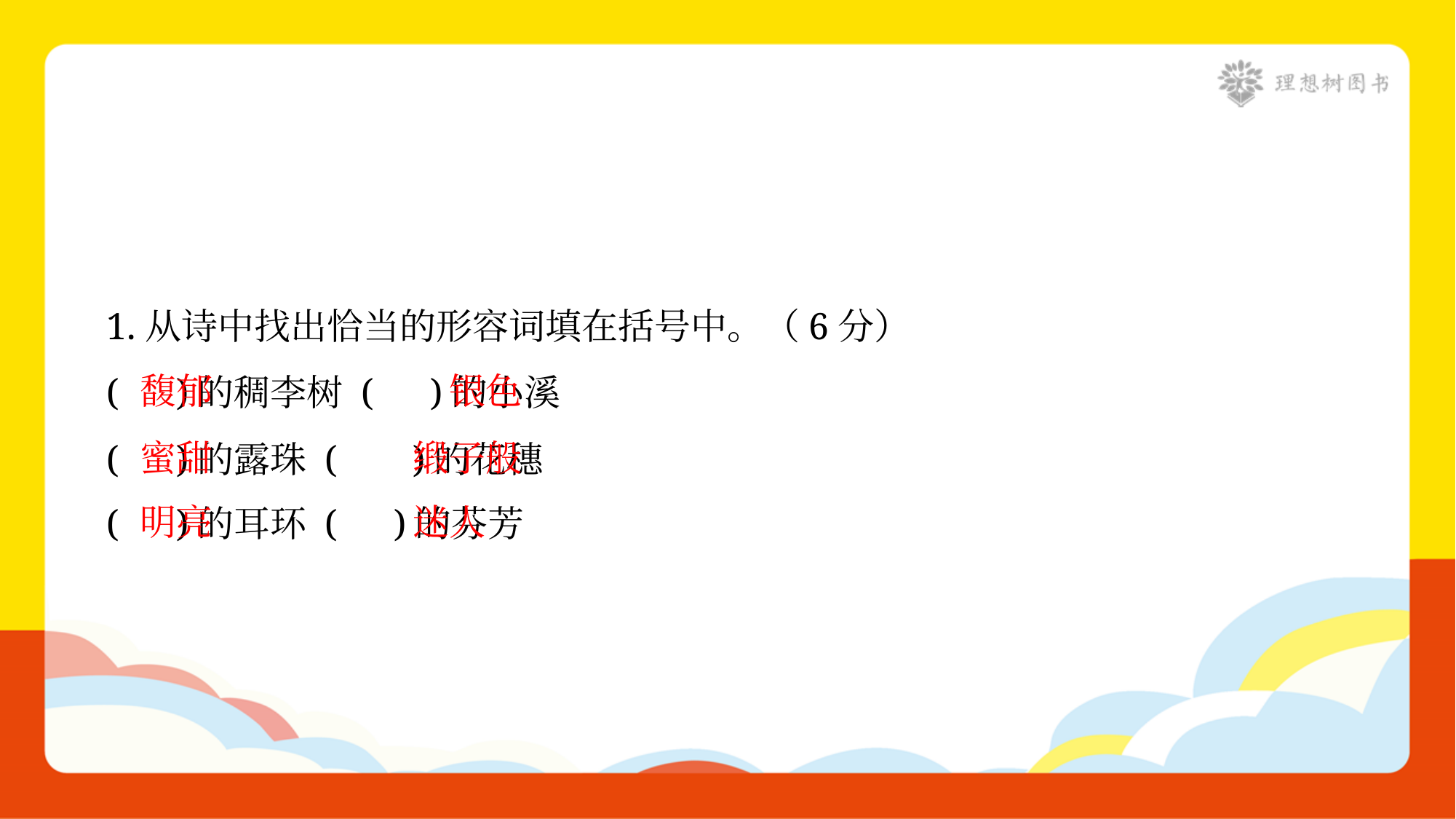

1.从诗中找出恰当的形容词填在括号中。（6分）
(      )的稠李树 (      )的小溪
(      )的露珠 (        )的花穗
(      )的耳环 (      )的芬芳
馥郁
银色
蜜甜
缎子般
明亮
迷人